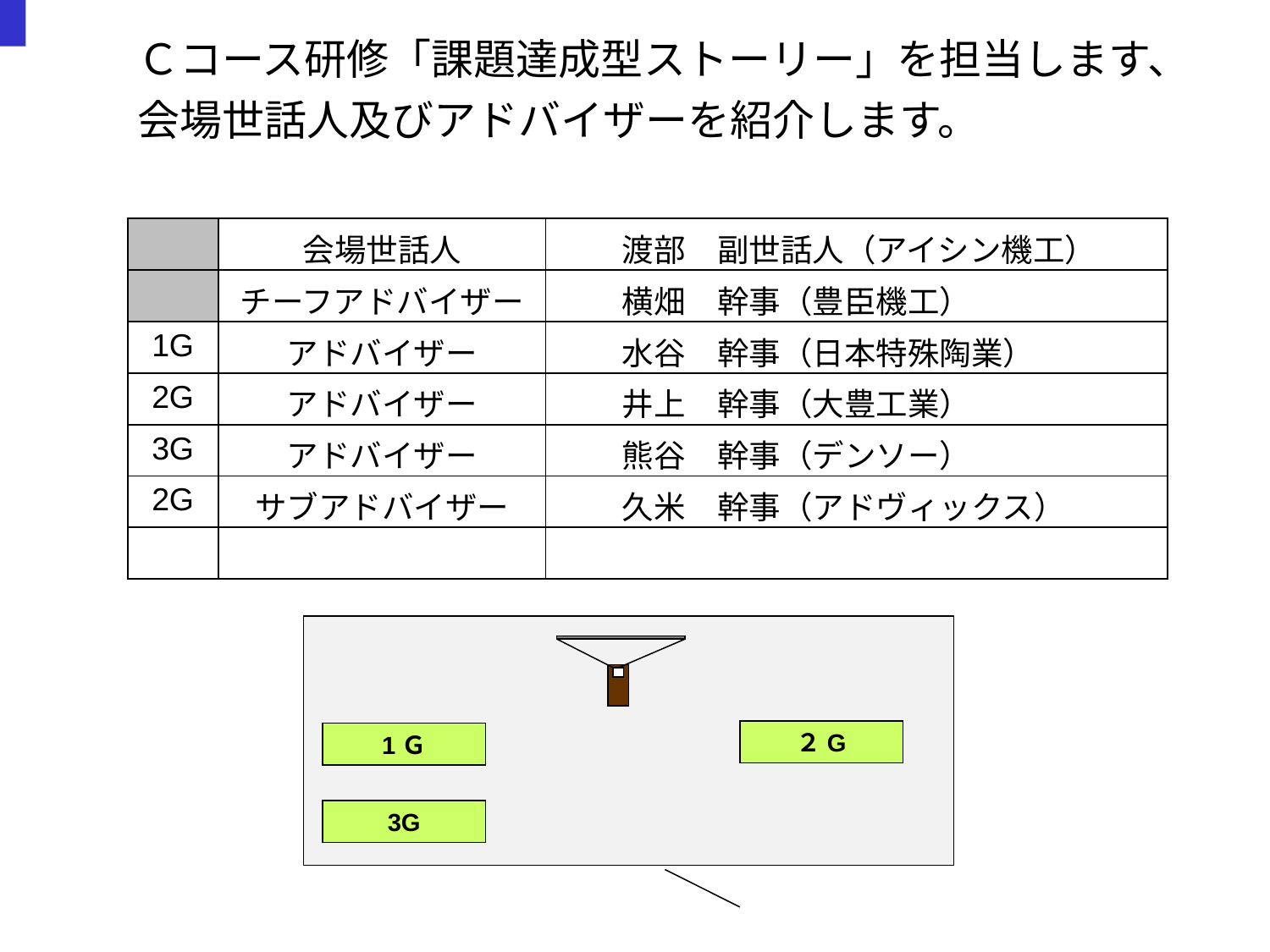

Ｃコース研修「課題達成型ストーリー」を担当します、
会場世話人及びアドバイザーを紹介します。
|  | 会場世話人 | 渡部　副世話人（アイシン機工） |
| --- | --- | --- |
|  | チーフアドバイザー | 横畑　幹事（豊臣機工） |
| 1G | アドバイザー | 水谷　幹事（日本特殊陶業） |
| 2G | アドバイザー | 井上　幹事（大豊工業） |
| 3G | アドバイザー | 熊谷　幹事（デンソー） |
| 2G | サブアドバイザー | 久米　幹事（アドヴィックス） |
|  |  |  |

２G
1Ｇ
3G